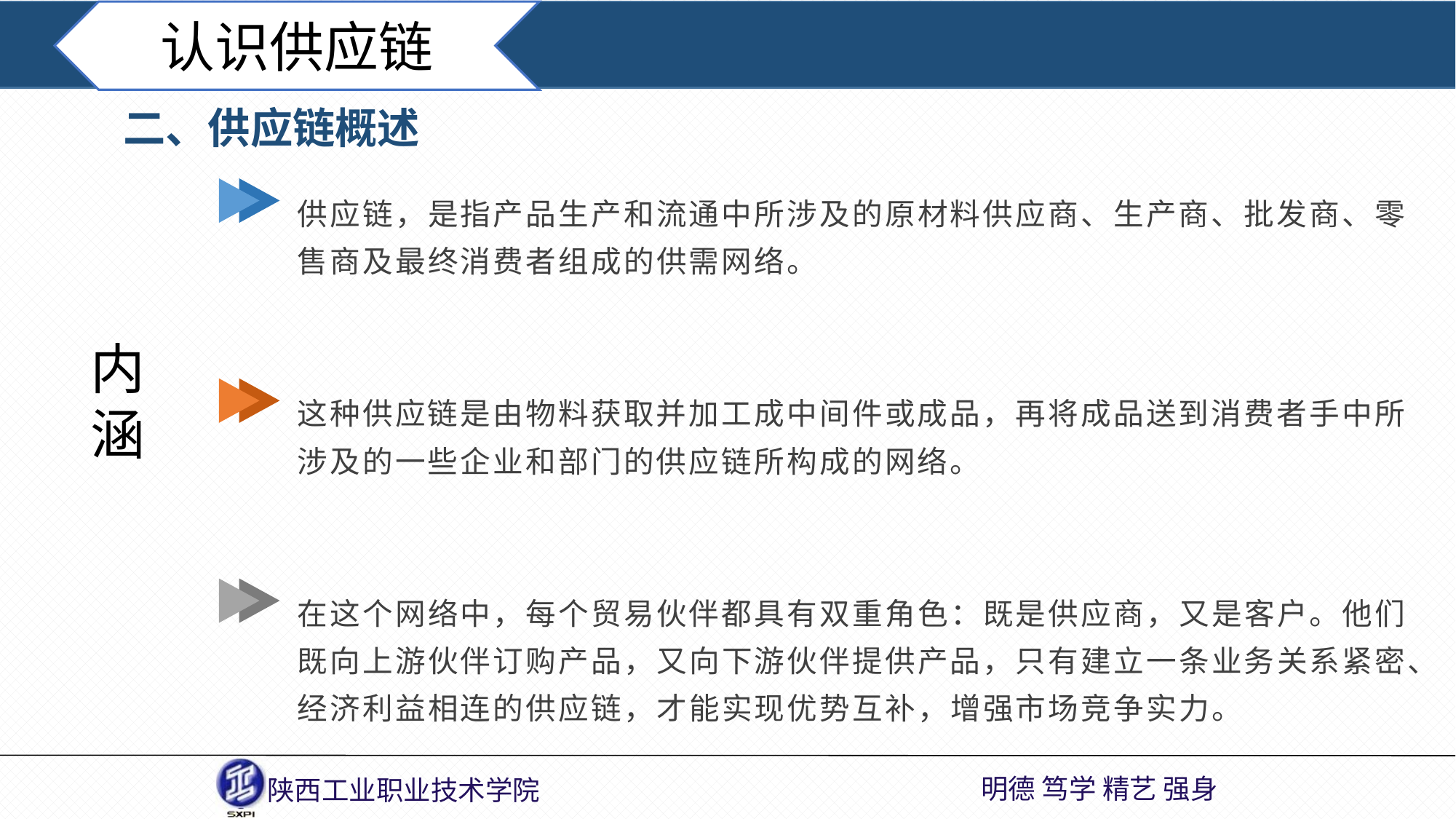

认识供应链
二、供应链概述
供应链，是指产品生产和流通中所涉及的原材料供应商、生产商、批发商、零售商及最终消费者组成的供需网络。

内涵
这种供应链是由物料获取并加工成中间件或成品，再将成品送到消费者手中所涉及的一些企业和部门的供应链所构成的网络。

在这个网络中，每个贸易伙伴都具有双重角色：既是供应商，又是客户。他们既向上游伙伴订购产品，又向下游伙伴提供产品，只有建立一条业务关系紧密、经济利益相连的供应链，才能实现优势互补，增强市场竞争实力。